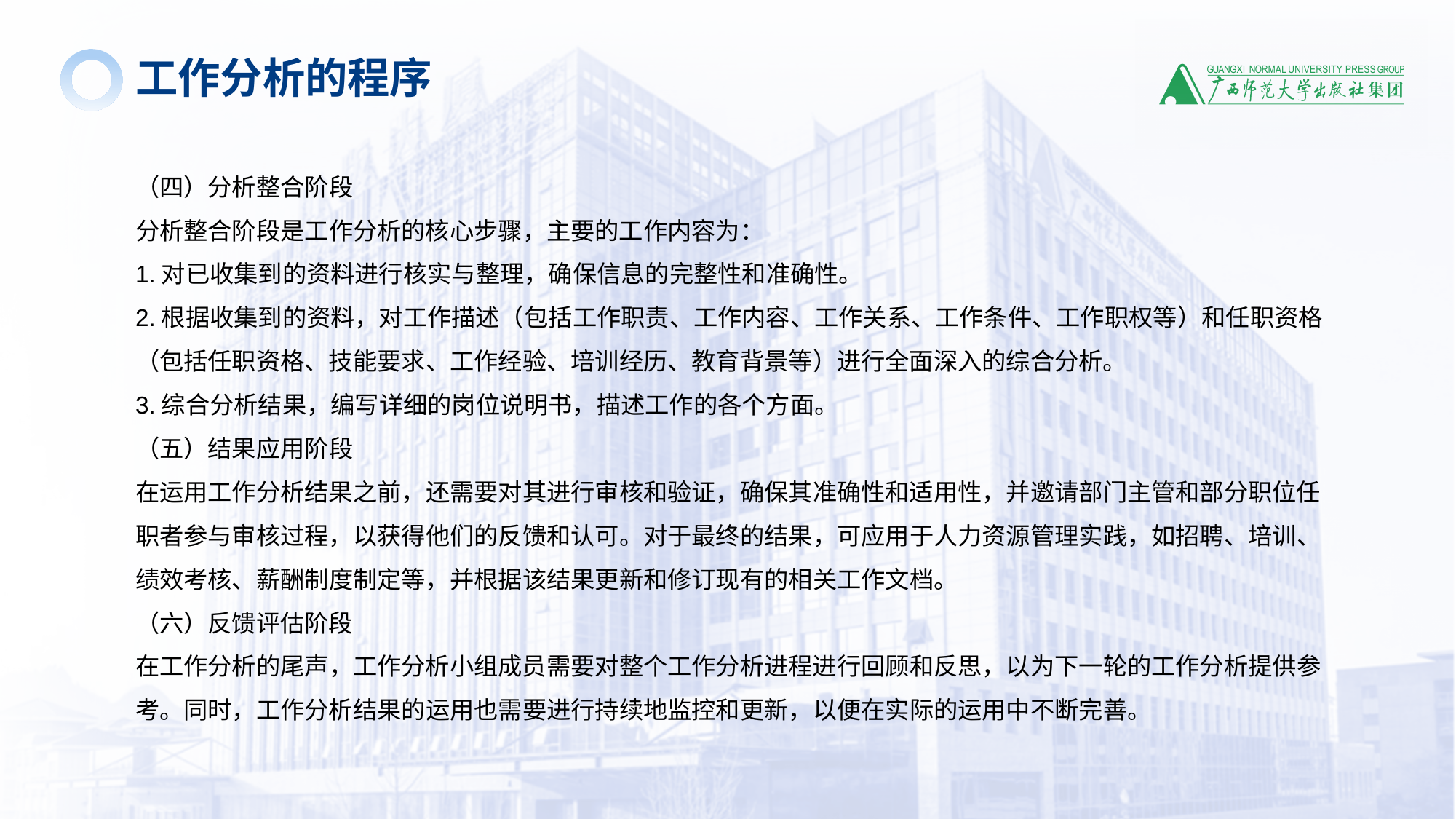

工作分析的程序

（四）分析整合阶段
分析整合阶段是工作分析的核心步骤，主要的工作内容为：
1.对已收集到的资料进行核实与整理，确保信息的完整性和准确性。
2.根据收集到的资料，对工作描述（包括工作职责、工作内容、工作关系、工作条件、工作职权等）和任职资格（包括任职资格、技能要求、工作经验、培训经历、教育背景等）进行全面深入的综合分析。
3.综合分析结果，编写详细的岗位说明书，描述工作的各个方面。
（五）结果应用阶段
在运用工作分析结果之前，还需要对其进行审核和验证，确保其准确性和适用性，并邀请部门主管和部分职位任职者参与审核过程，以获得他们的反馈和认可。对于最终的结果，可应用于人力资源管理实践，如招聘、培训、绩效考核、薪酬制度制定等，并根据该结果更新和修订现有的相关工作文档。
（六）反馈评估阶段
在工作分析的尾声，工作分析小组成员需要对整个工作分析进程进行回顾和反思，以为下一轮的工作分析提供参考。同时，工作分析结果的运用也需要进行持续地监控和更新，以便在实际的运用中不断完善。